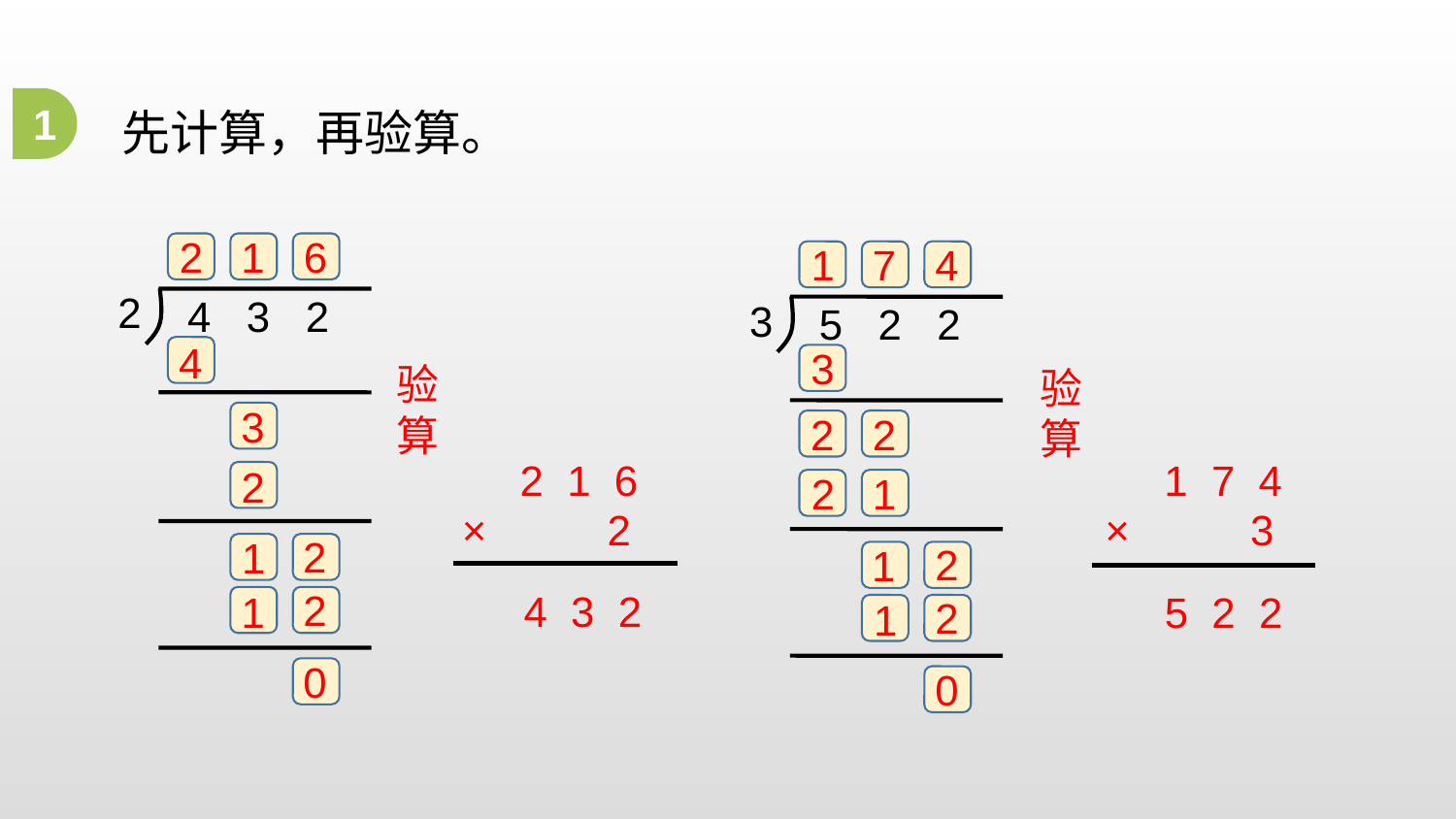

1
先计算，再验算。
2
1
6
4
1
7

2
4   3   2

3
5   2   2

4
3
验算
验算
3
2
2
 2  1  6
 1  7  4
2
1
2
 ×           2
 ×           3
2
1
2
1
   4  3  2
   5  2  2
2
1
2
1
0
0